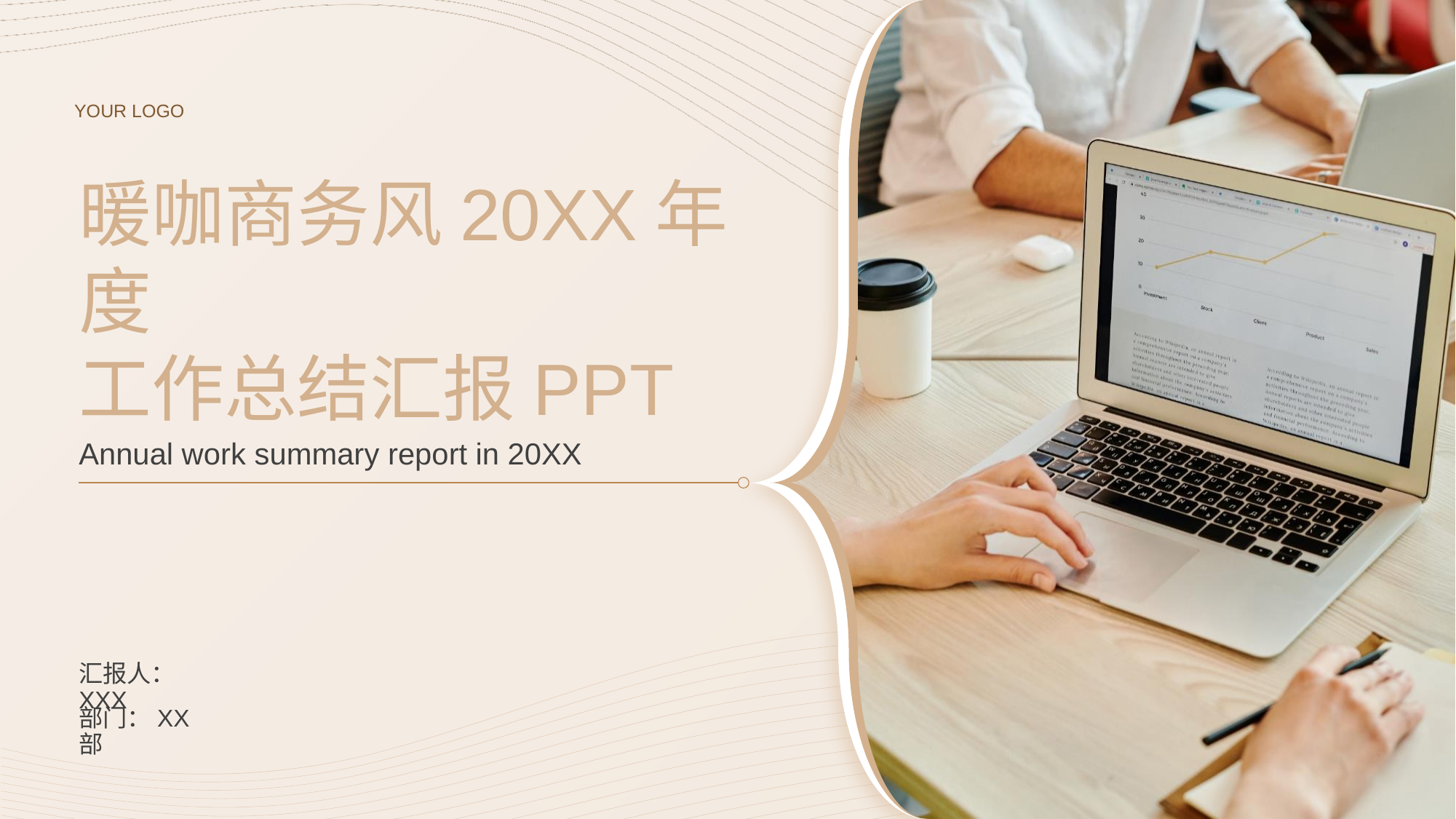

YOUR LOGO
# 暖咖商务风20XX年度 工作总结汇报PPT
Annual work summary report in 20XX
汇报人：XXX
部门：XX部